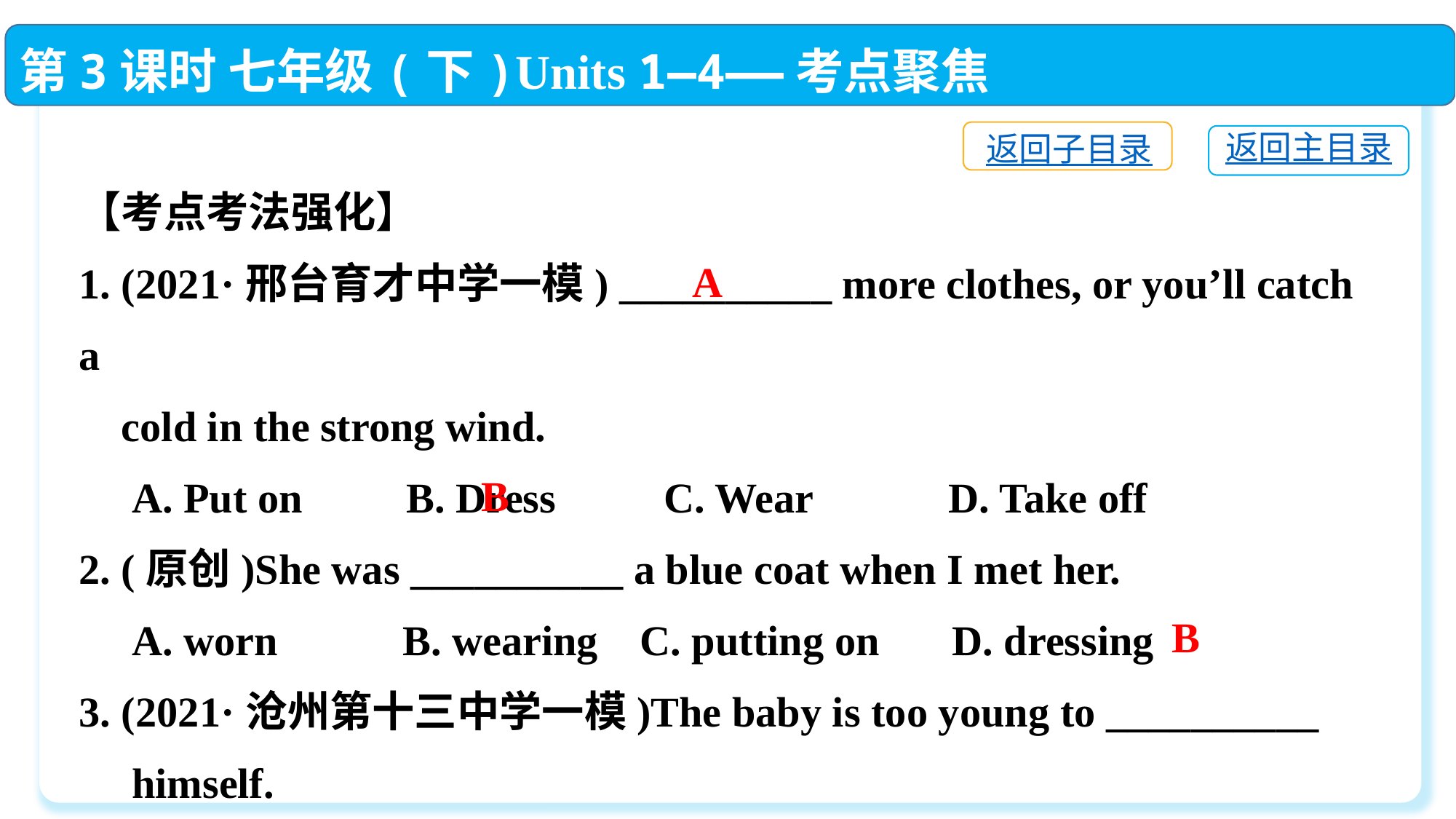

第3课时 七年级(下)Units 1—4——考点聚焦

返回子目录
返回主目录
【考点考法强化】
1. (2021·邢台育才中学一模) __________ more clothes, or you’ll catch a
    cold in the strong wind.
     A. Put on　	B. Dress　	   C. Wear 	          D. Take off
2. (原创)She was __________ a blue coat when I met her.
     A. worn	          B. wearing    C. putting on	D. dressing
3. (2021·沧州第十三中学一模)The baby is too young to __________
　himself.
    A. wear	         B. dress	  C. have	         D. put on

 A
B
B